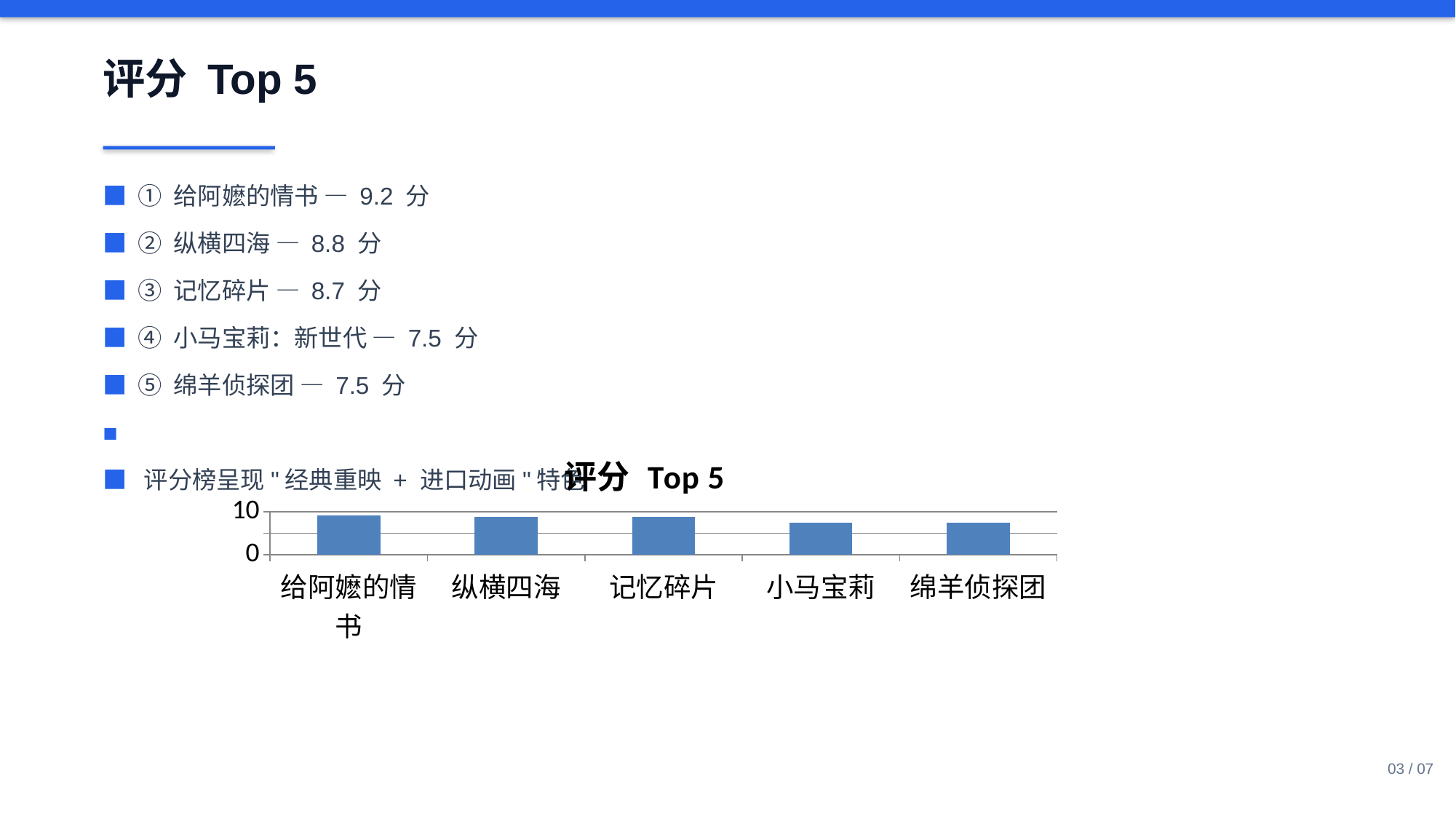

评分 Top 5

■  ① 给阿嬷的情书 — 9.2 分
■  ② 纵横四海 — 8.8 分
■  ③ 记忆碎片 — 8.7 分
■  ④ 小马宝莉：新世代 — 7.5 分
■  ⑤ 绵羊侦探团 — 7.5 分
■
■  评分榜呈现"经典重映 + 进口动画"特色

### Chart: 评分 Top 5

| Category | 评分 |
|---|---|
| 给阿嬷的情书 | 9.2 |
| 纵横四海 | 8.8 |
| 记忆碎片 | 8.7 |
| 小马宝莉 | 7.5 |
| 绵羊侦探团 | 7.5 |
03 / 07